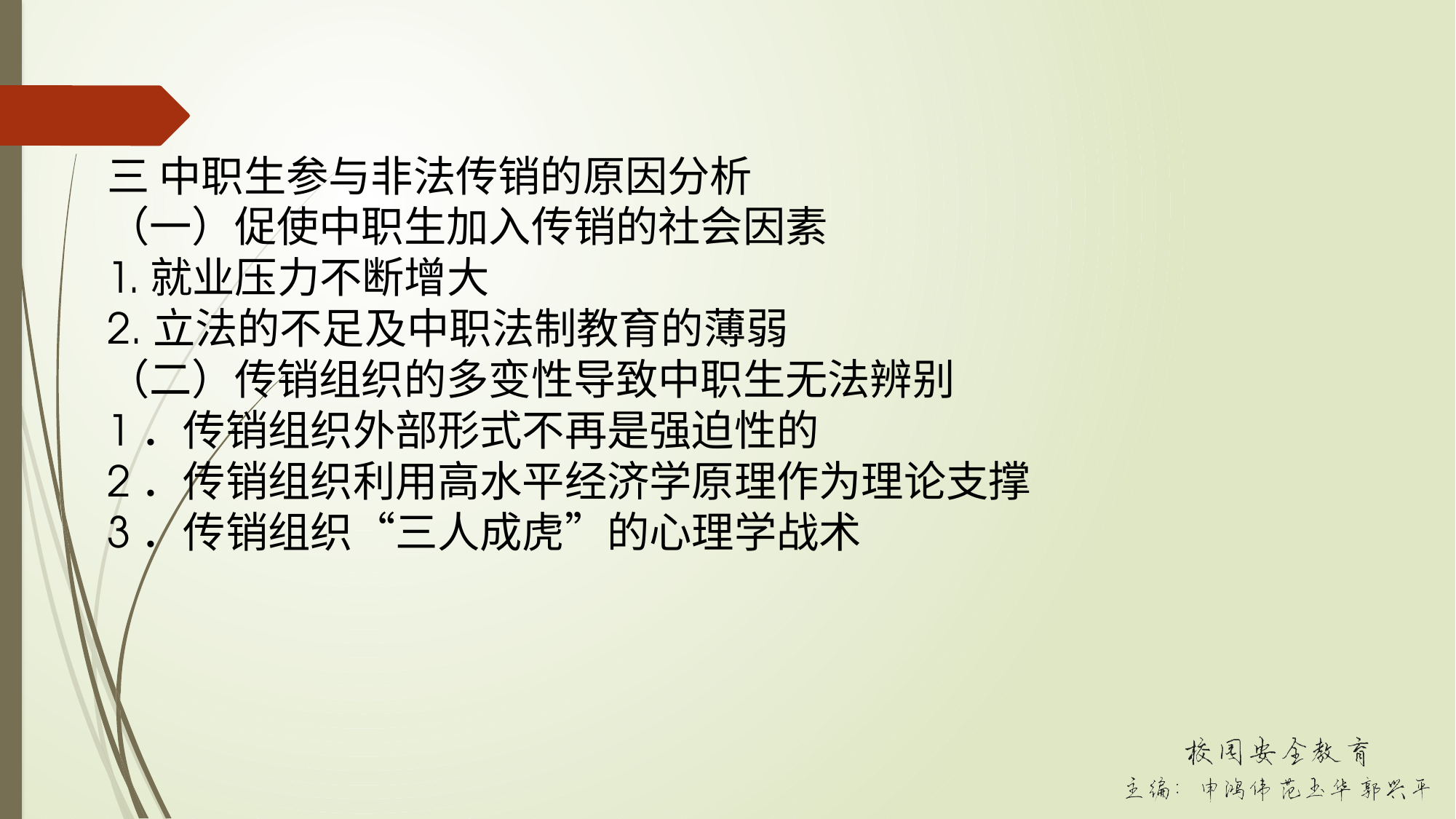

三 中职生参与非法传销的原因分析
（一）促使中职生加入传销的社会因素
1.就业压力不断增大
2.立法的不足及中职法制教育的薄弱
（二）传销组织的多变性导致中职生无法辨别
1．传销组织外部形式不再是强迫性的
2．传销组织利用高水平经济学原理作为理论支撑
3．传销组织“三人成虎”的心理学战术